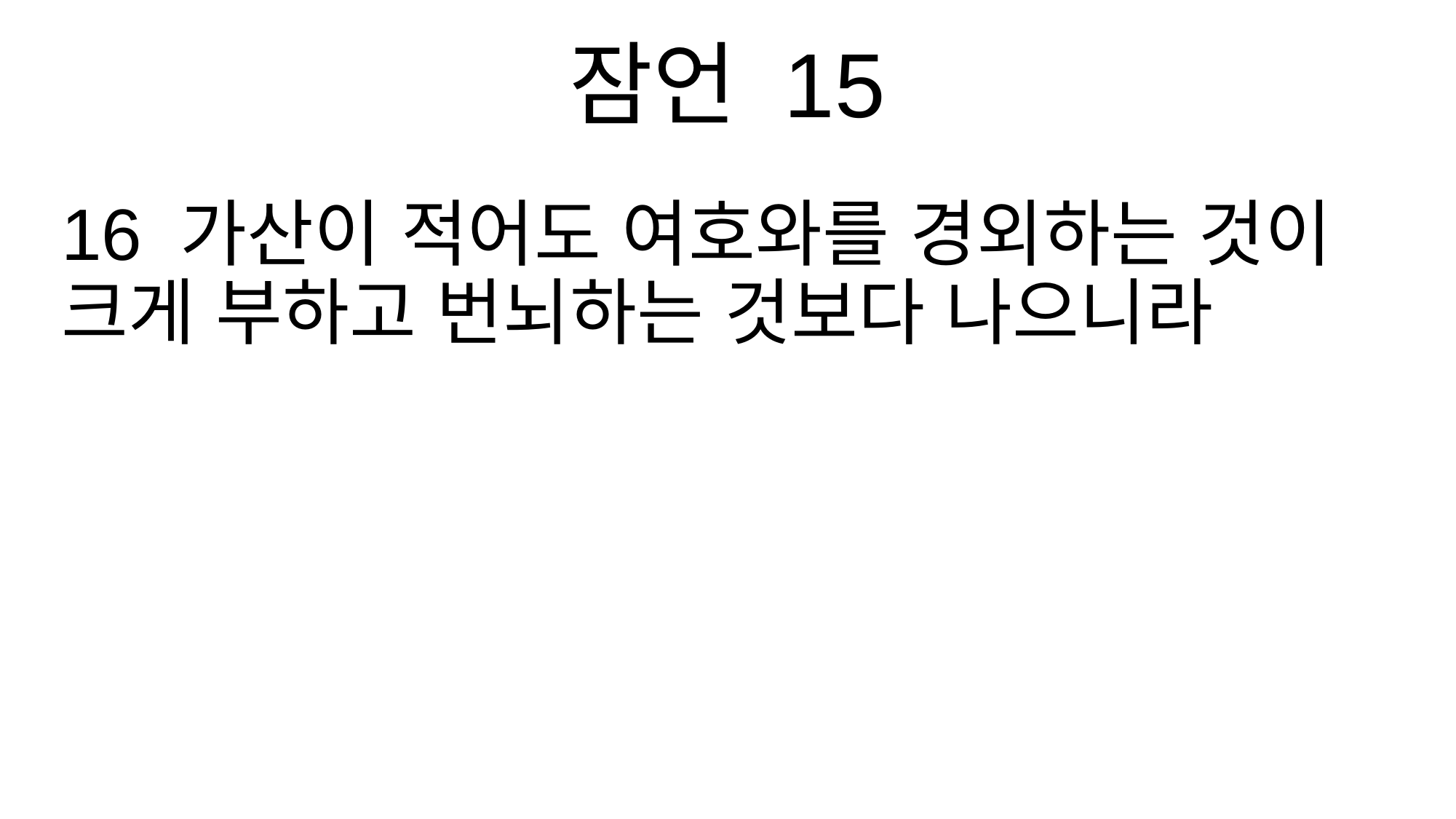

잠언 15
16 가산이 적어도 여호와를 경외하는 것이 크게 부하고 번뇌하는 것보다 나으니라